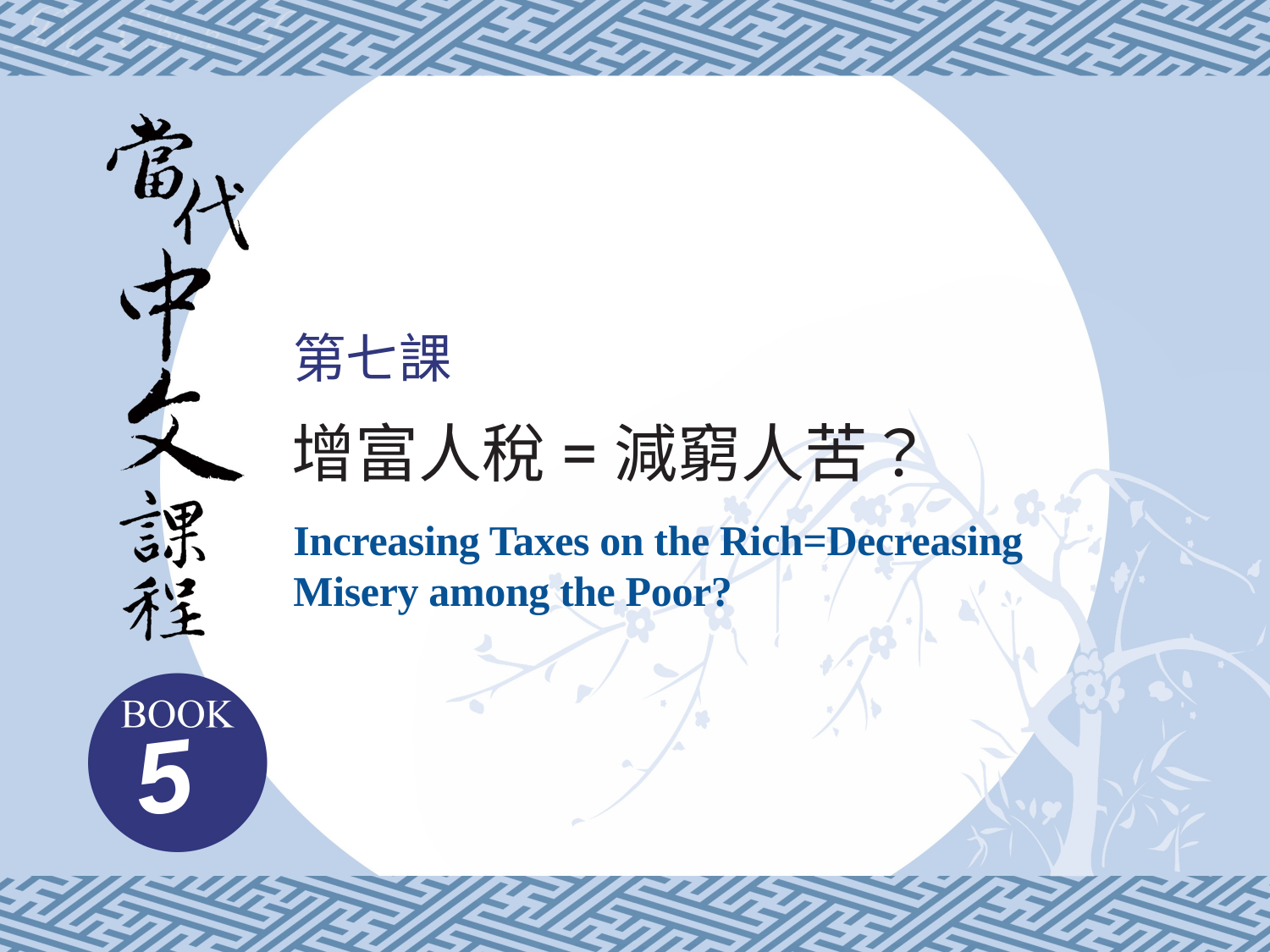

第七課
增富人稅=減窮人苦？
Increasing Taxes on the Rich=Decreasing Misery among the Poor?
5